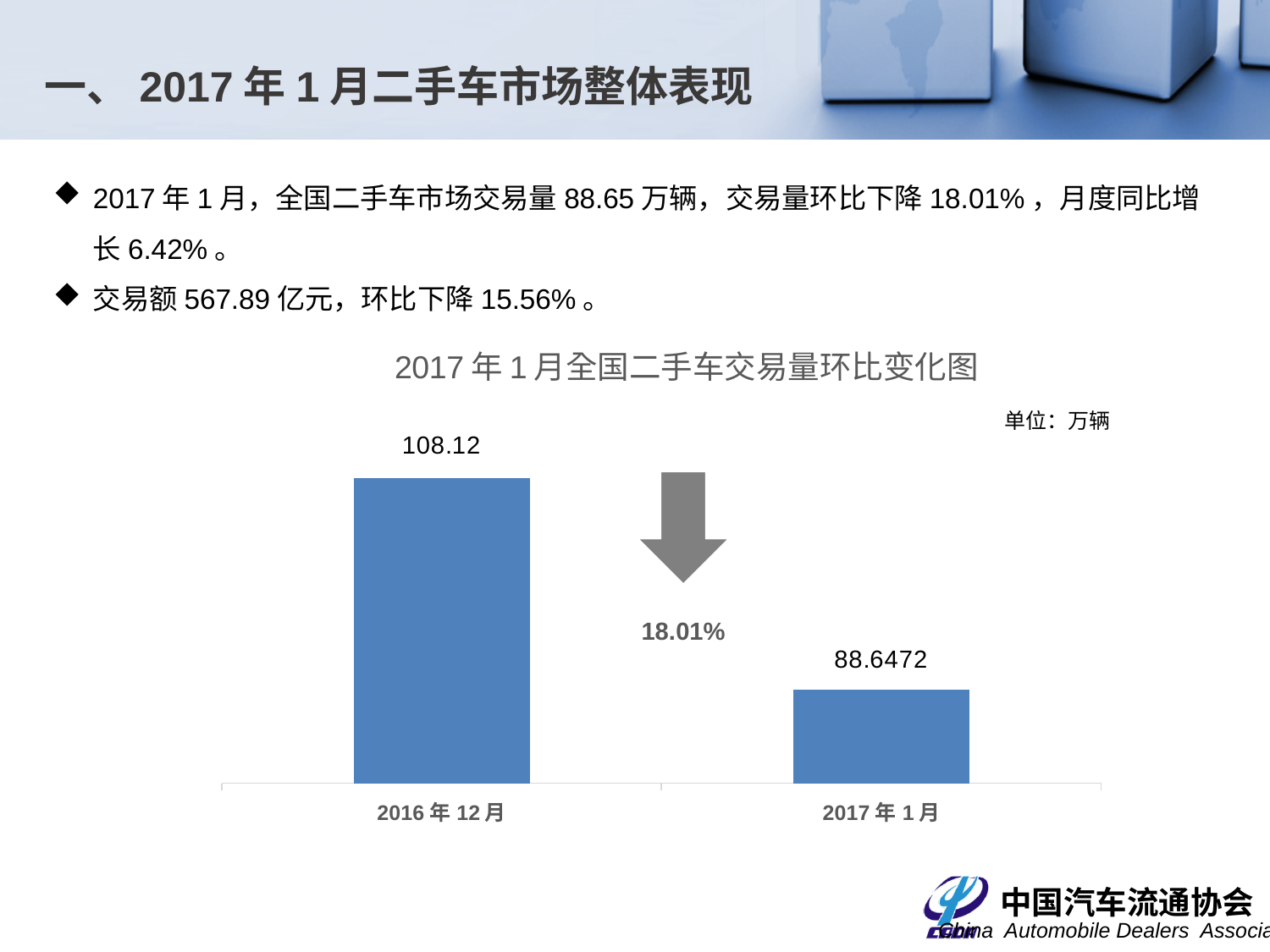

一、2017年1月二手车市场整体表现
2017年1月，全国二手车市场交易量88.65万辆，交易量环比下降18.01%，月度同比增长6.42%。
交易额567.89亿元，环比下降15.56%。

### Chart: 2017年1月全国二手车交易量环比变化图

| Category |  |
|---|---|
| 42705 | 108.12 |
| 42736 | 88.6472 |
单位：万辆

18.01%